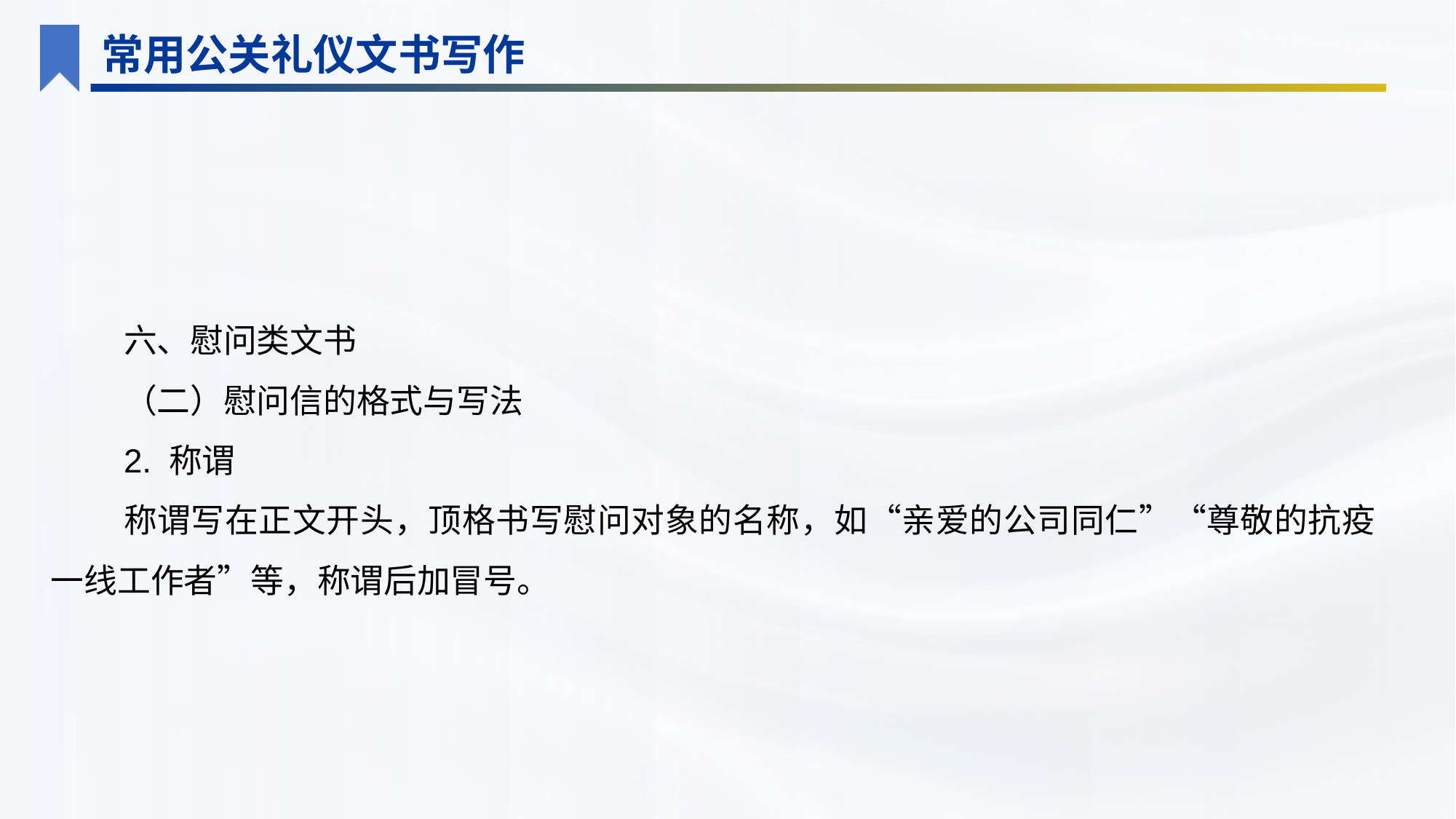

常用公关礼仪文书写作
六、慰问类文书
（二）慰问信的格式与写法
2. 称谓
称谓写在正文开头，顶格书写慰问对象的名称，如“亲爱的公司同仁”“尊敬的抗疫一线工作者”等，称谓后加冒号。